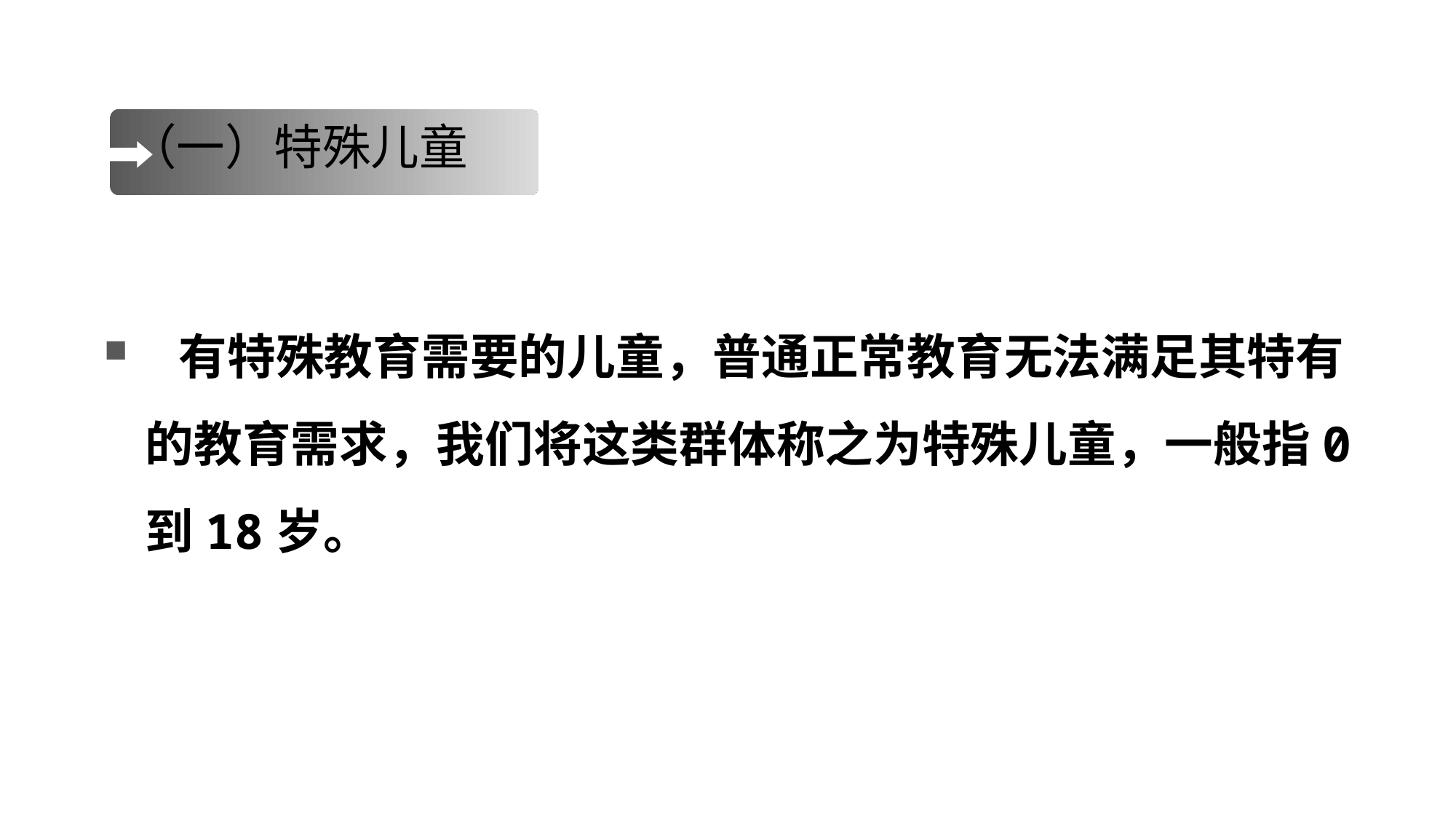

（一）特殊儿童
  有特殊教育需要的儿童，普通正常教育无法满足其特有的教育需求，我们将这类群体称之为特殊儿童，一般指0到18岁。